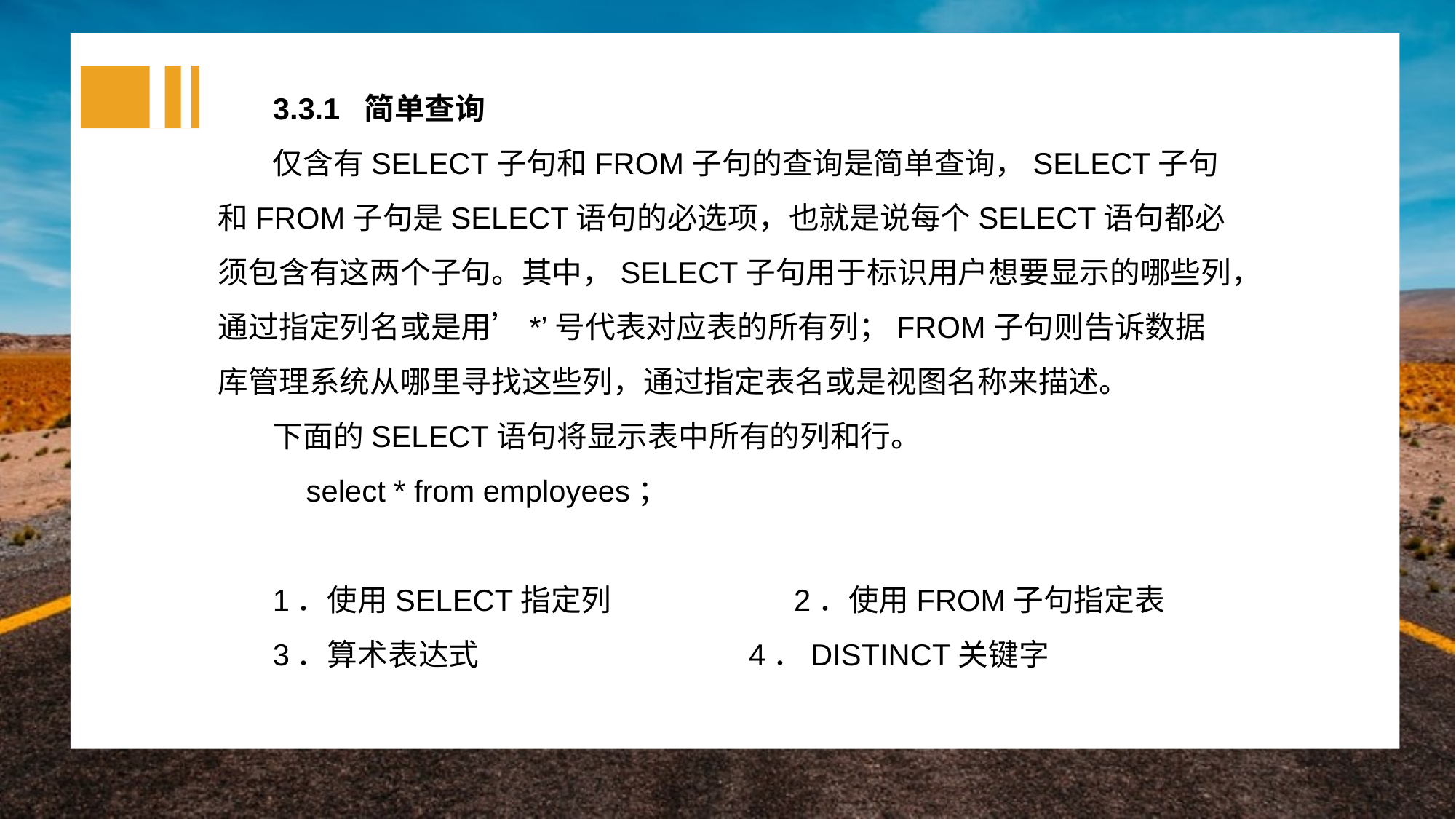

3.3.1  简单查询
仅含有SELECT子句和FROM子句的查询是简单查询，SELECT子句和FROM子句是SELECT语句的必选项，也就是说每个SELECT语句都必须包含有这两个子句。其中，SELECT子句用于标识用户想要显示的哪些列，通过指定列名或是用’*’号代表对应表的所有列；FROM子句则告诉数据库管理系统从哪里寻找这些列，通过指定表名或是视图名称来描述。
下面的SELECT语句将显示表中所有的列和行。
    select * from employees；

1．使用SELECT指定列                          2．使用FROM子句指定表
3．算术表达式                                       4．DISTINCT关键字